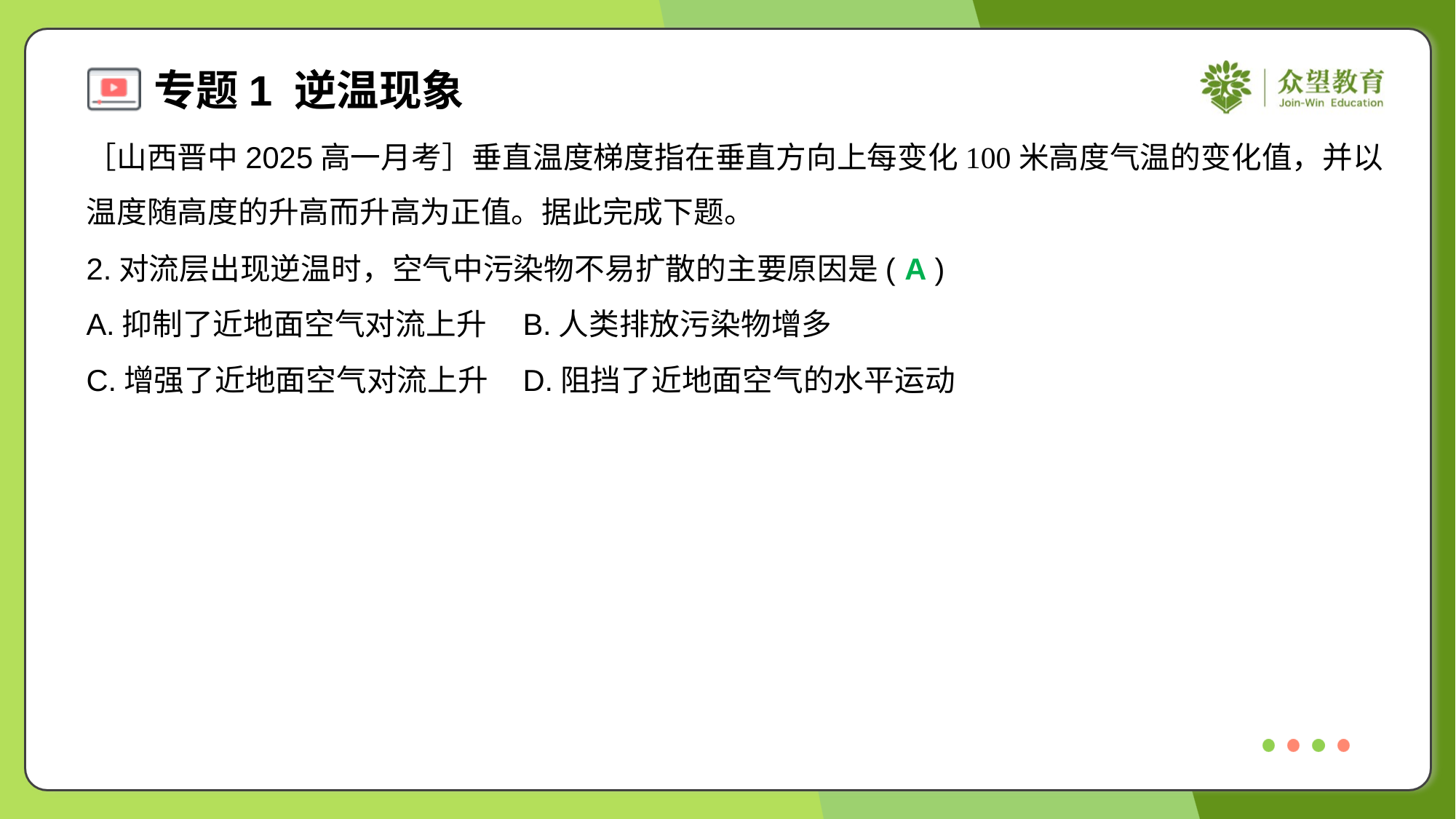

［山西晋中2025高一月考］垂直温度梯度指在垂直方向上每变化100米高度气温的变化值，并以
温度随高度的升高而升高为正值。据此完成下题。
2.对流层出现逆温时，空气中污染物不易扩散的主要原因是(     )
A
A.抑制了近地面空气对流上升	B.人类排放污染物增多
C.增强了近地面空气对流上升	D.阻挡了近地面空气的水平运动